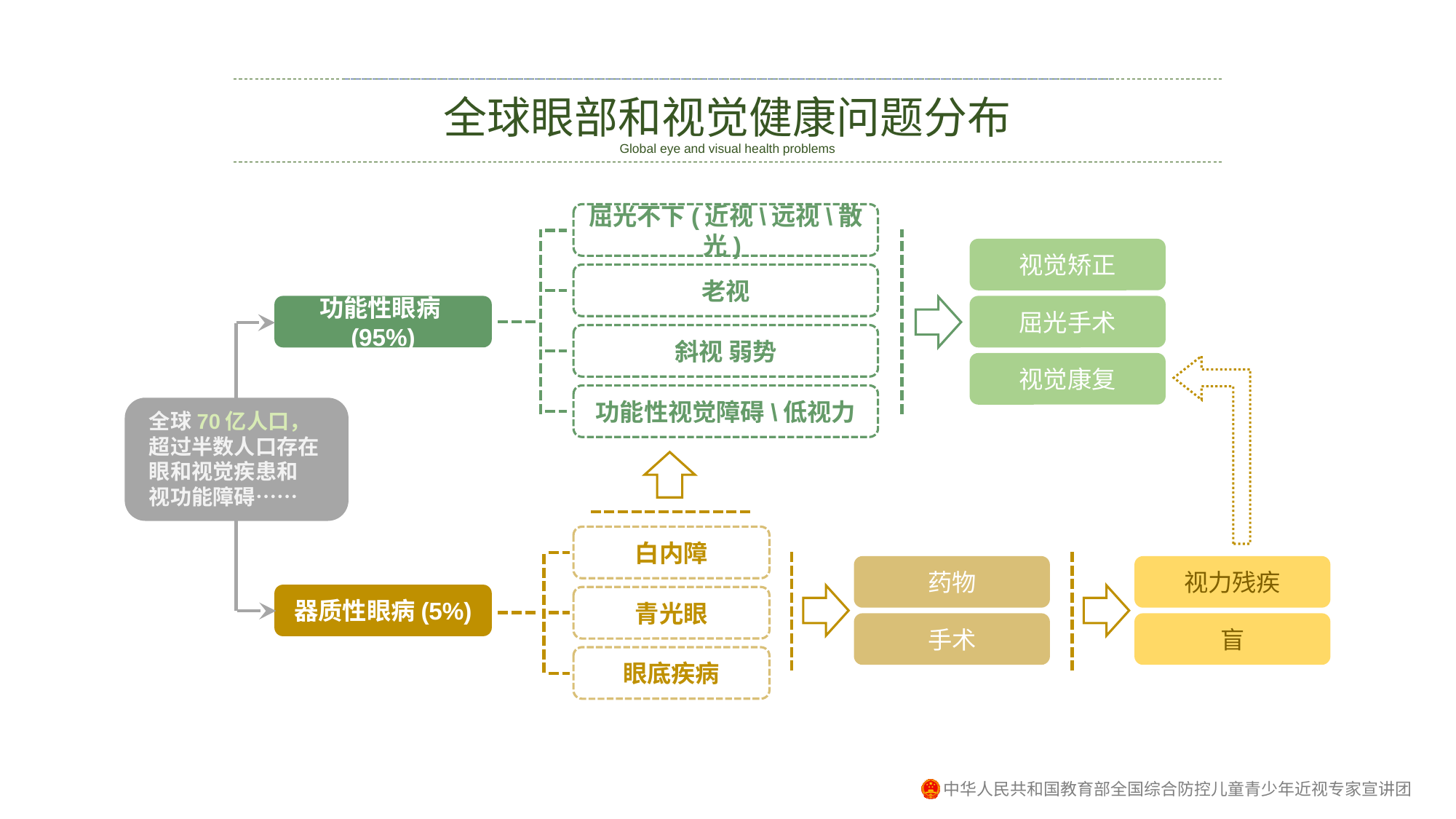

全球眼部和视觉健康问题分布
Global eye and visual health problems
屈光不下(近视\远视\散光)
视觉矫正
屈光手术
视觉康复
老视
功能性眼病(95%)

斜视 弱势
功能性视觉障碍\低视力

全球70亿人口，
超过半数人口存在
眼和视觉疾患和
视功能障碍……

白内障
药物
手术
视力残疾
盲

器质性眼病(5%)
青光眼
眼底疾病